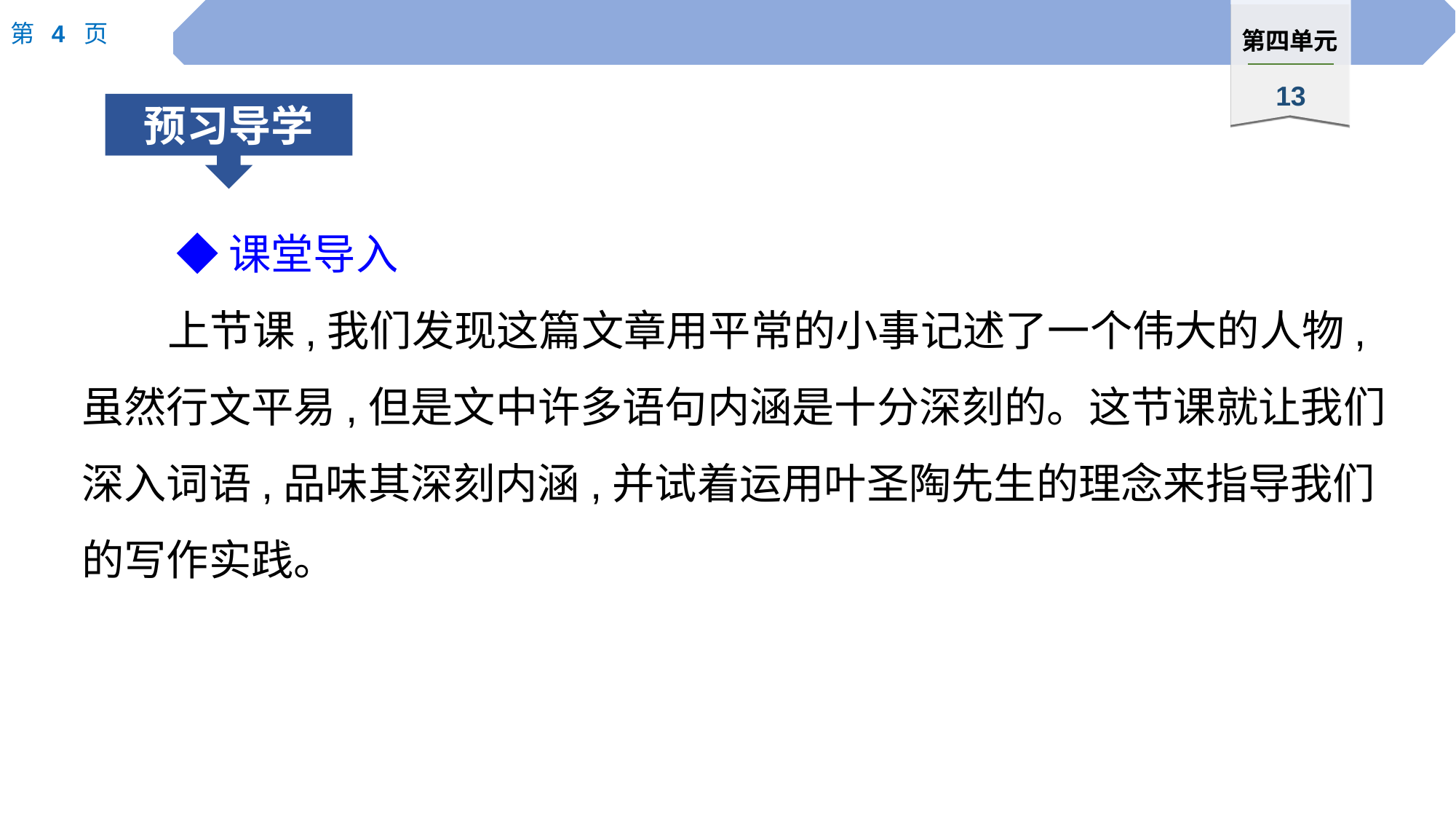

◆课堂导入

上节课,我们发现这篇文章用平常的小事记述了一个伟大的人物,虽然行文平易,但是文中许多语句内涵是十分深刻的。这节课就让我们深入词语,品味其深刻内涵,并试着运用叶圣陶先生的理念来指导我们的写作实践。